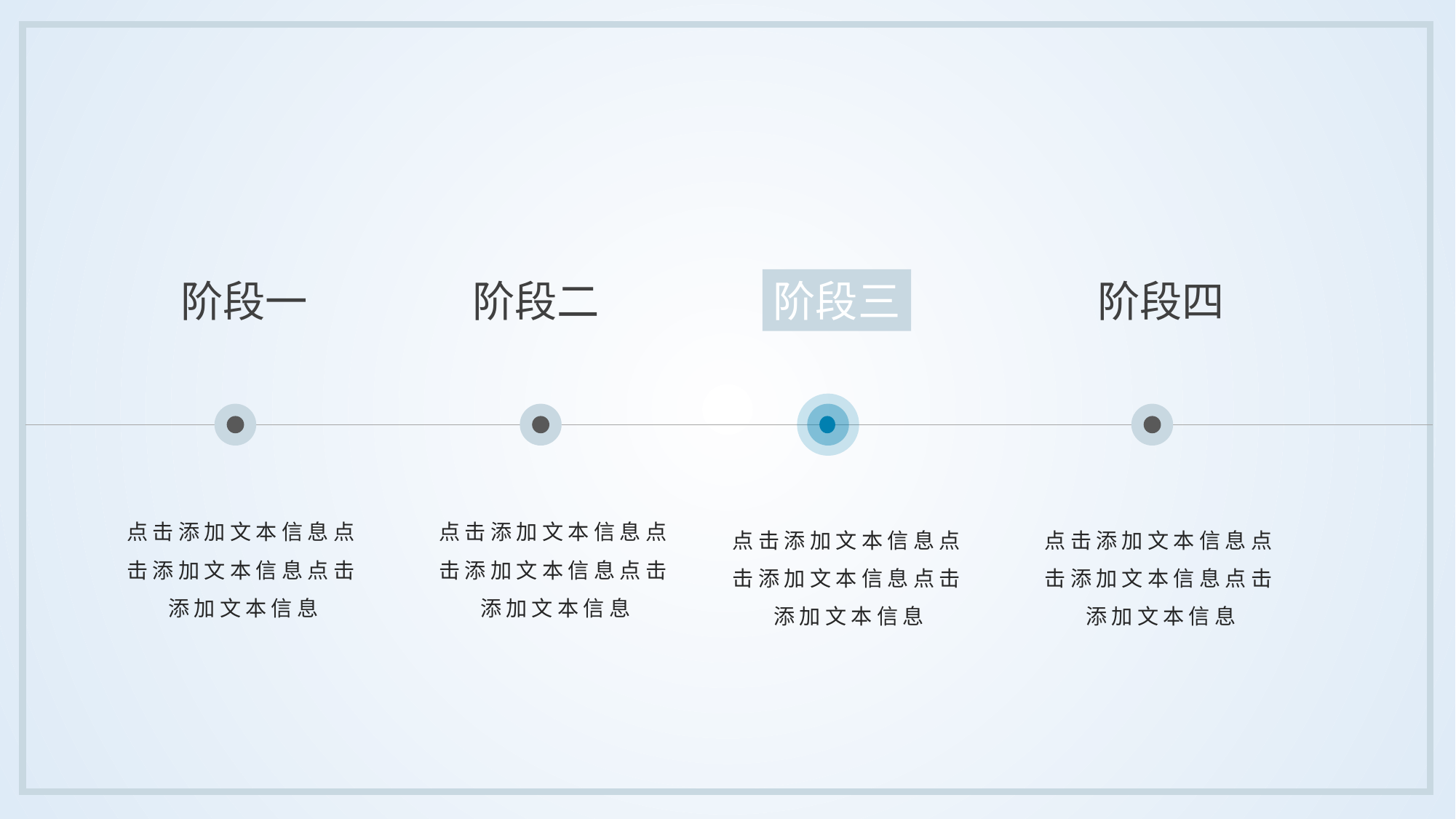

阶段一
阶段二
阶段三
阶段四

点击添加文本信息点击添加文本信息点击添加文本信息
点击添加文本信息点击添加文本信息点击添加文本信息
点击添加文本信息点击添加文本信息点击添加文本信息
点击添加文本信息点击添加文本信息点击添加文本信息